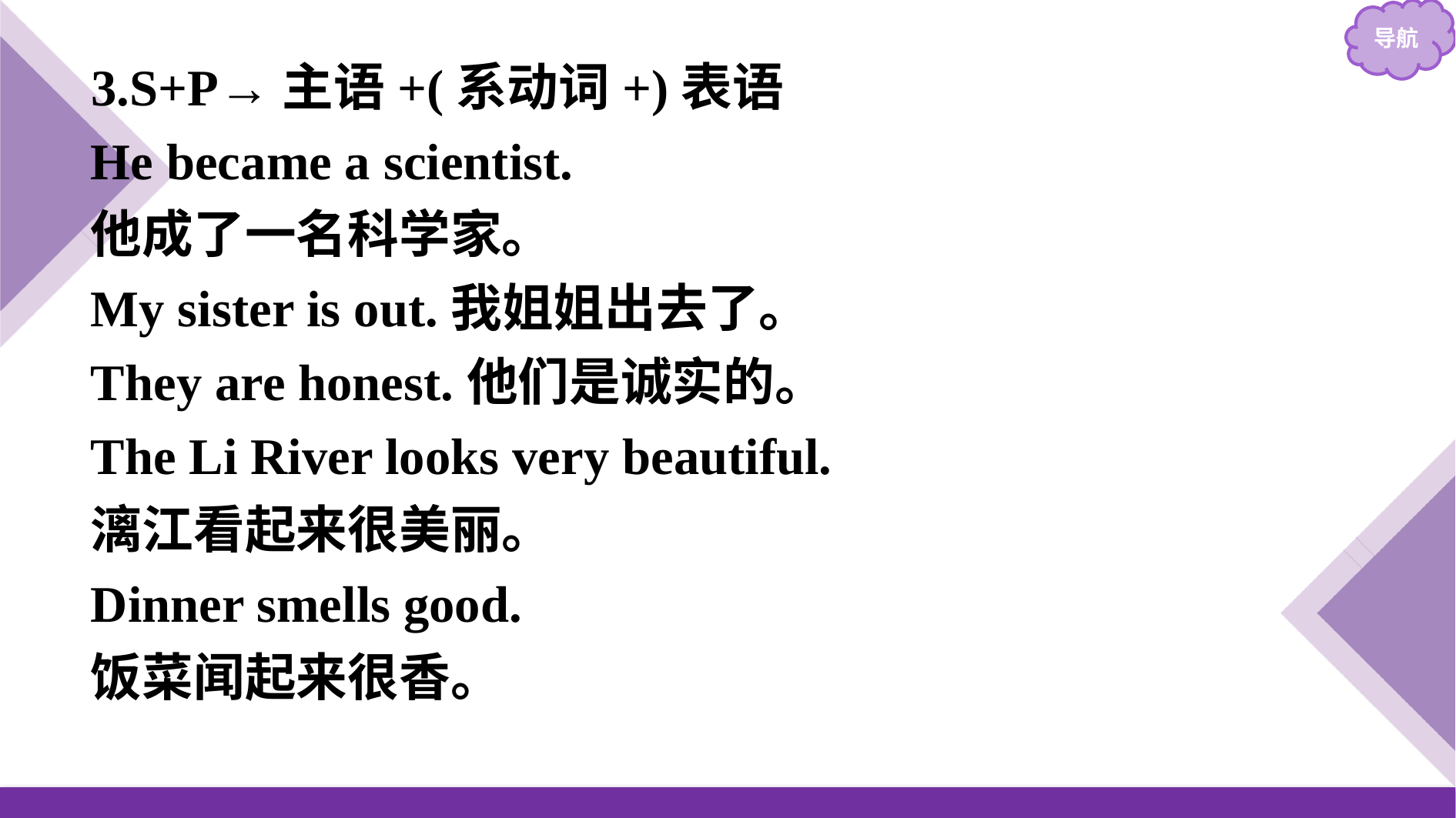

3.S+P→主语+(系动词+)表语
He became a scientist.
他成了一名科学家。
My sister is out.我姐姐出去了。
They are honest.他们是诚实的。
The Li River looks very beautiful.
漓江看起来很美丽。
Dinner smells good.
饭菜闻起来很香。